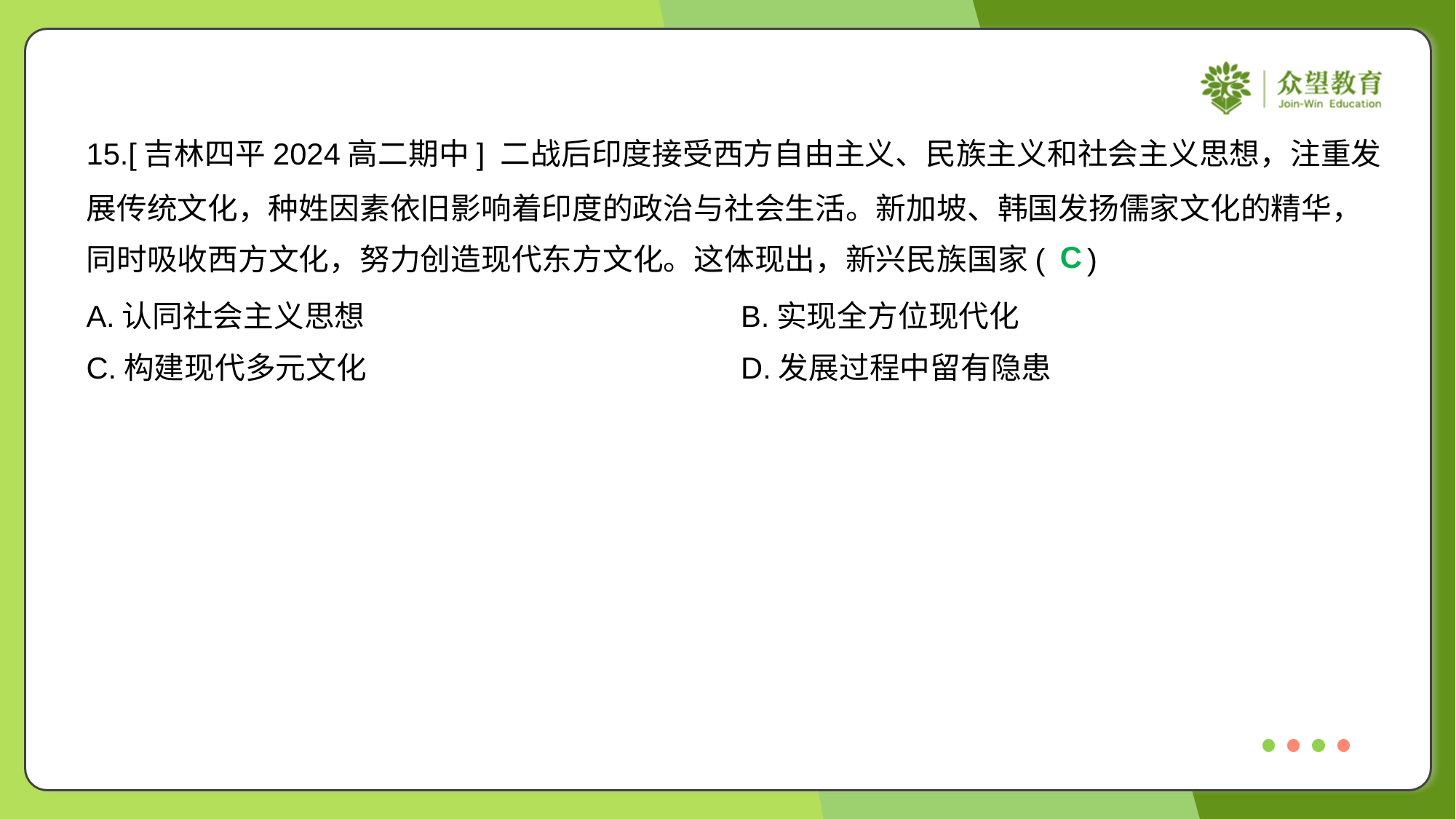

15.[吉林四平2024高二期中] 二战后印度接受西方自由主义、民族主义和社会主义思想，注重发
展传统文化，种姓因素依旧影响着印度的政治与社会生活。新加坡、韩国发扬儒家文化的精华，
同时吸收西方文化，努力创造现代东方文化。这体现出，新兴民族国家(     )
C
A.认同社会主义思想	B.实现全方位现代化
C.构建现代多元文化	D.发展过程中留有隐患